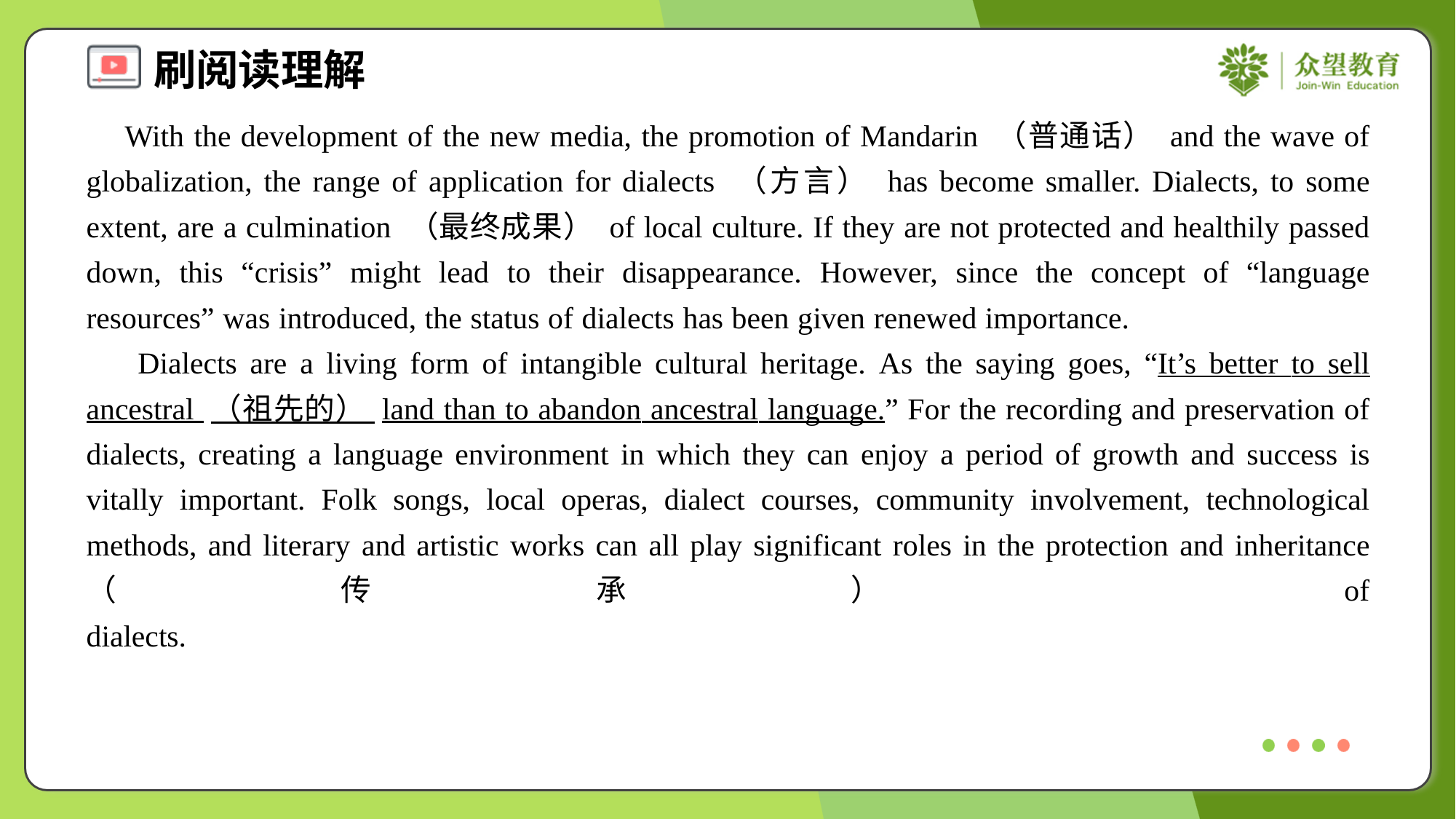

With the development of the new media, the promotion of Mandarin （普通话） and the wave of globalization, the range of application for dialects （方言） has become smaller. Dialects, to some extent, are a culmination （最终成果） of local culture. If they are not protected and healthily passed down, this “crisis” might lead to their disappearance. However, since the concept of “language resources” was introduced, the status of dialects has been given renewed importance.
    Dialects are a living form of intangible cultural heritage. As the saying goes, “It’s better to sell ancestral （祖先的） land than to abandon ancestral language.” For the recording and preservation of dialects, creating a language environment in which they can enjoy a period of growth and success is vitally important. Folk songs, local operas, dialect courses, community involvement, technological methods, and literary and artistic works can all play significant roles in the protection and inheritance （传承） of dialects.#2